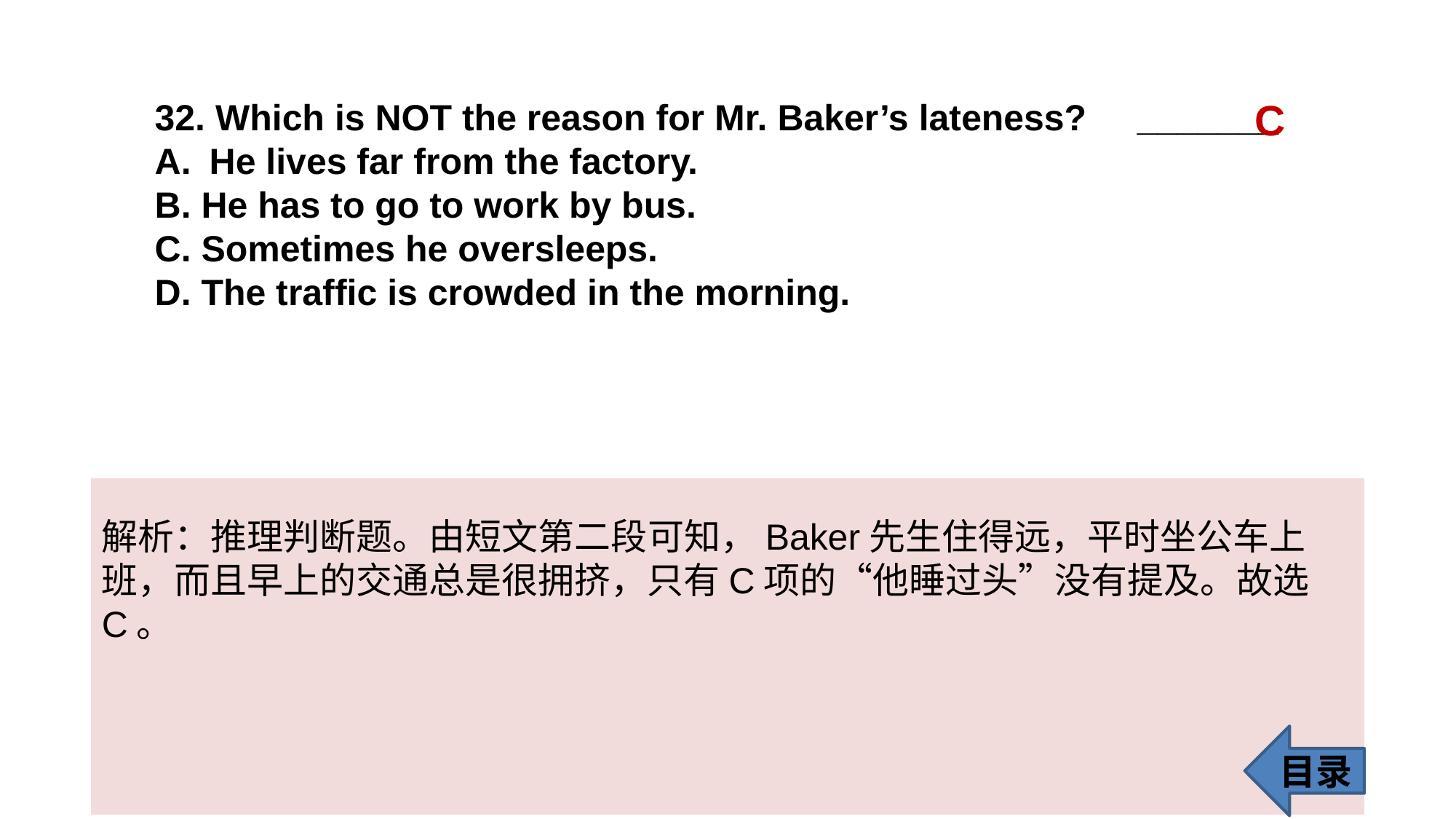

C
32. Which is NOT the reason for Mr. Baker’s lateness?     _______
He lives far from the factory.
B. He has to go to work by bus.
C. Sometimes he oversleeps.
D. The traffic is crowded in the morning.

解析：推理判断题。由短文第二段可知，Baker先生住得远，平时坐公车上
班，而且早上的交通总是很拥挤，只有C项的“他睡过头”没有提及。故选C。
目录
33